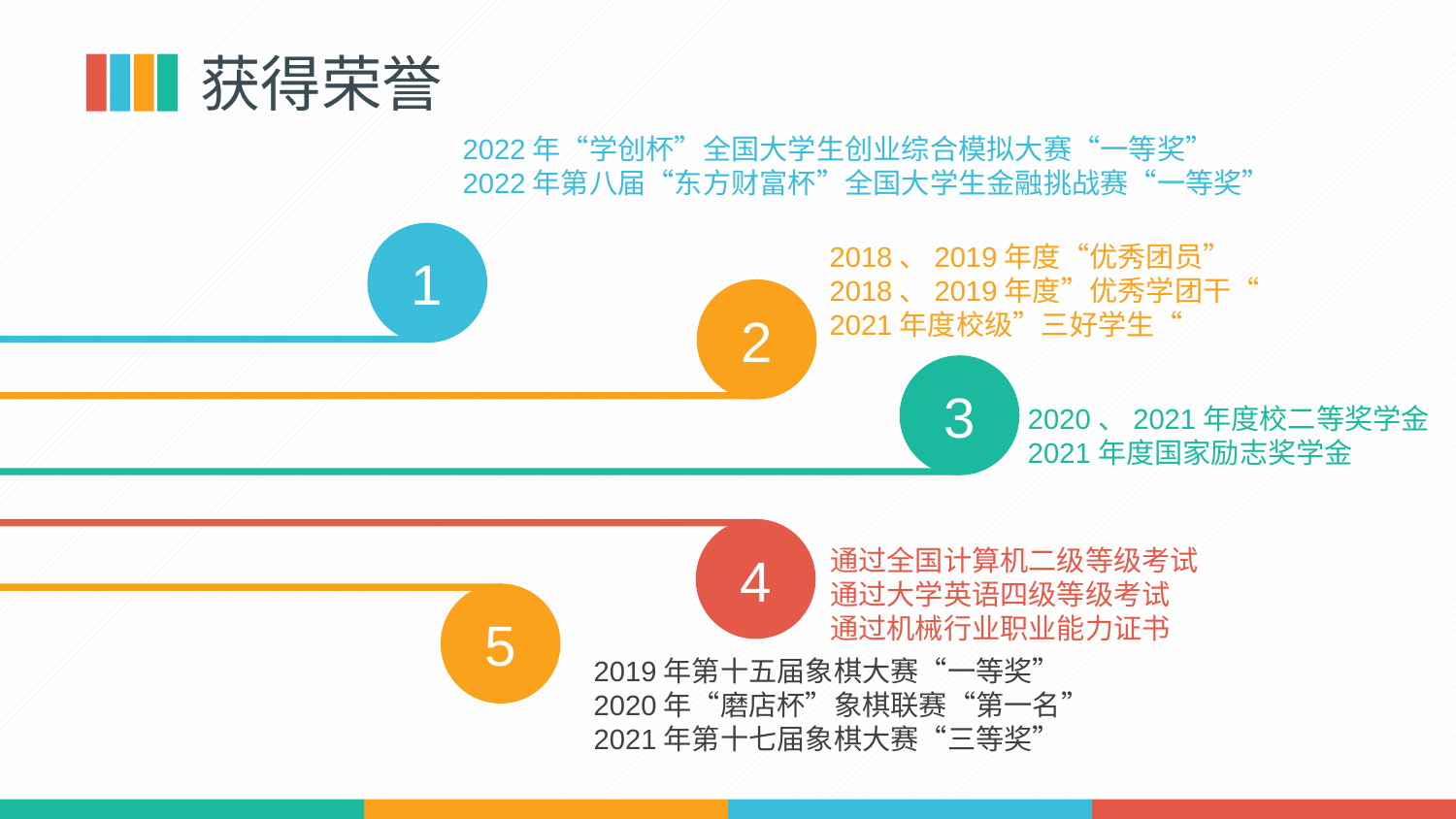

获得荣誉
2022年“学创杯”全国大学生创业综合模拟大赛“一等奖”
2022年第八届“东方财富杯”全国大学生金融挑战赛“一等奖”

1

2018、2019年度“优秀团员”
2018、2019年度”优秀学团干“
2021年度校级”三好学生“

2

3

2020、2021年度校二等奖学金
2021年度国家励志奖学金

4
通过全国计算机二级等级考试
通过大学英语四级等级考试
通过机械行业职业能力证书

5
2019年第十五届象棋大赛“一等奖”
2020年“磨店杯”象棋联赛“第一名”
2021年第十七届象棋大赛“三等奖”